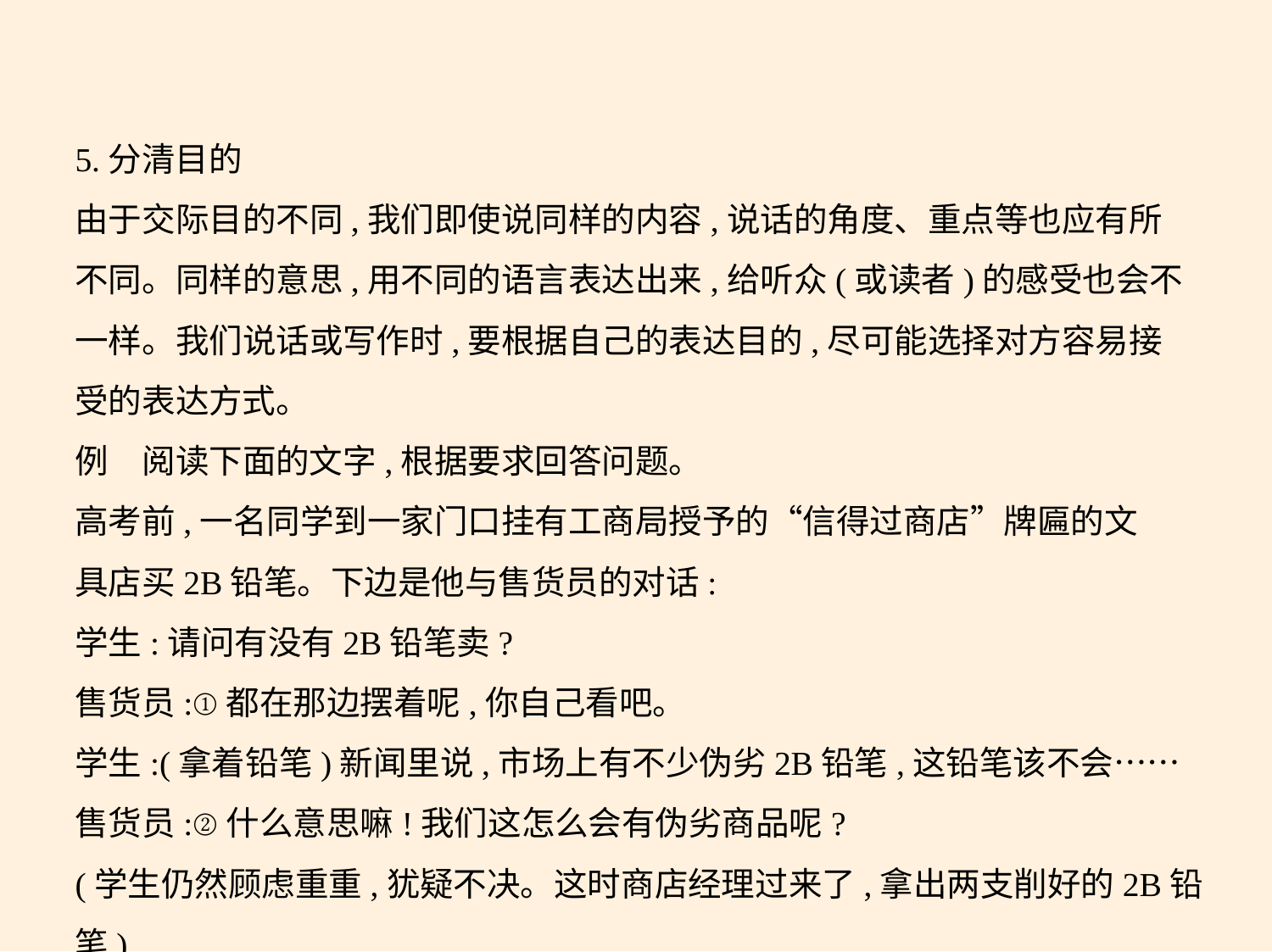

5.分清目的
由于交际目的不同,我们即使说同样的内容,说话的角度、重点等也应有所
不同。同样的意思,用不同的语言表达出来,给听众(或读者)的感受也会不
一样。我们说话或写作时,要根据自己的表达目的,尽可能选择对方容易接
受的表达方式。
例　阅读下面的文字,根据要求回答问题。
高考前,一名同学到一家门口挂有工商局授予的“信得过商店”牌匾的文
具店买2B铅笔。下边是他与售货员的对话:
学生:请问有没有2B铅笔卖?
售货员:①都在那边摆着呢,你自己看吧。
学生:(拿着铅笔)新闻里说,市场上有不少伪劣2B铅笔,这铅笔该不会……
售货员:②什么意思嘛!我们这怎么会有伪劣商品呢?
(学生仍然顾虑重重,犹疑不决。这时商店经理过来了,拿出两支削好的2B铅笔)